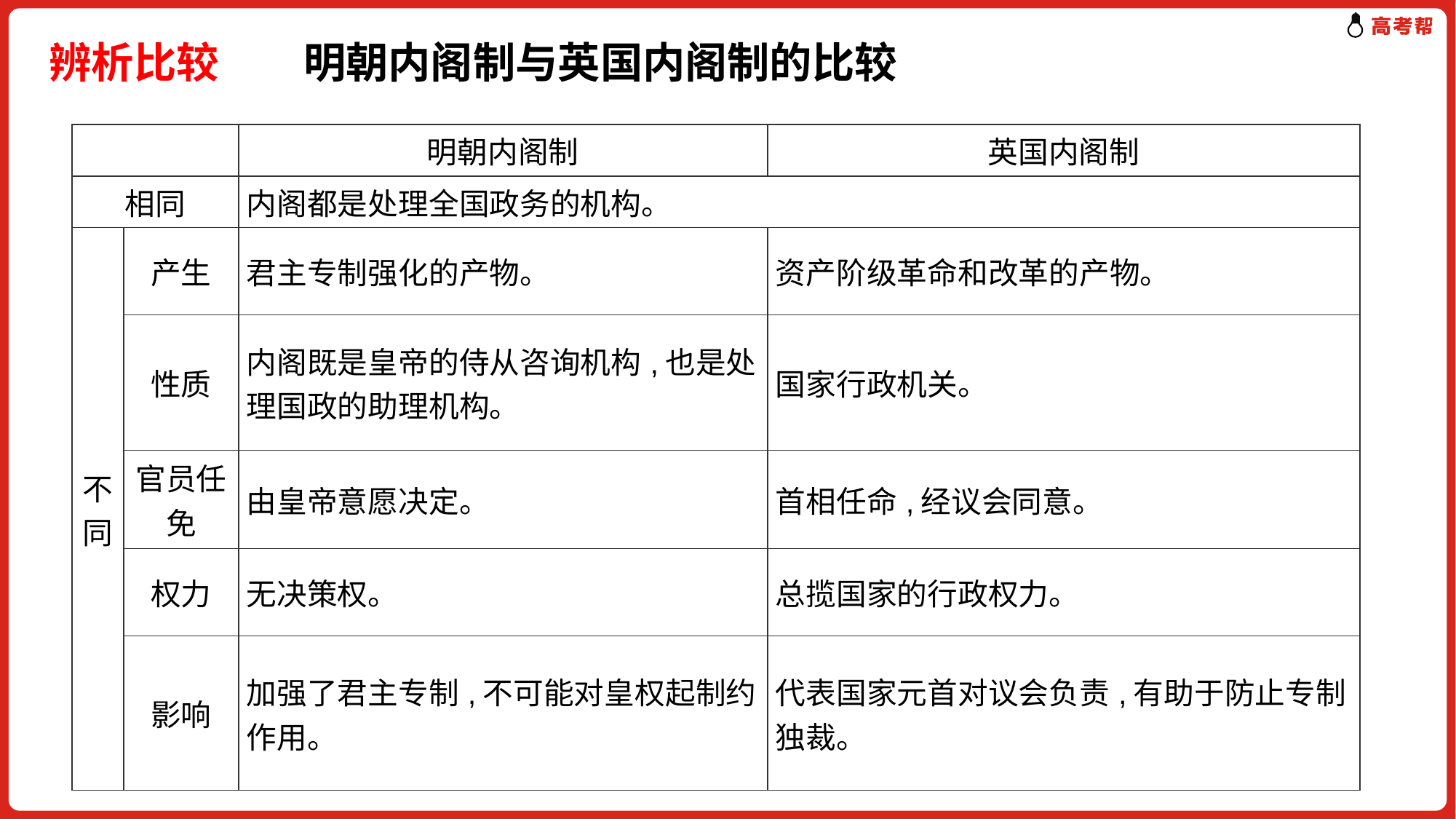

辨析比较　　明朝内阁制与英国内阁制的比较

|  |  | 明朝内阁制 | 英国内阁制 |
| --- | --- | --- | --- |
| 相同 |  | 内阁都是处理全国政务的机构。 |  |
| 不同 | 产生 | 君主专制强化的产物。 | 资产阶级革命和改革的产物。 |
|  | 性质 | 内阁既是皇帝的侍从咨询机构,也是处理国政的助理机构。 | 国家行政机关。 |
|  | 官员任免 | 由皇帝意愿决定。 | 首相任命,经议会同意。 |
|  | 权力 | 无决策权。 | 总揽国家的行政权力。 |
|  | 影响 | 加强了君主专制,不可能对皇权起制约作用。 | 代表国家元首对议会负责,有助于防止专制独裁。 |